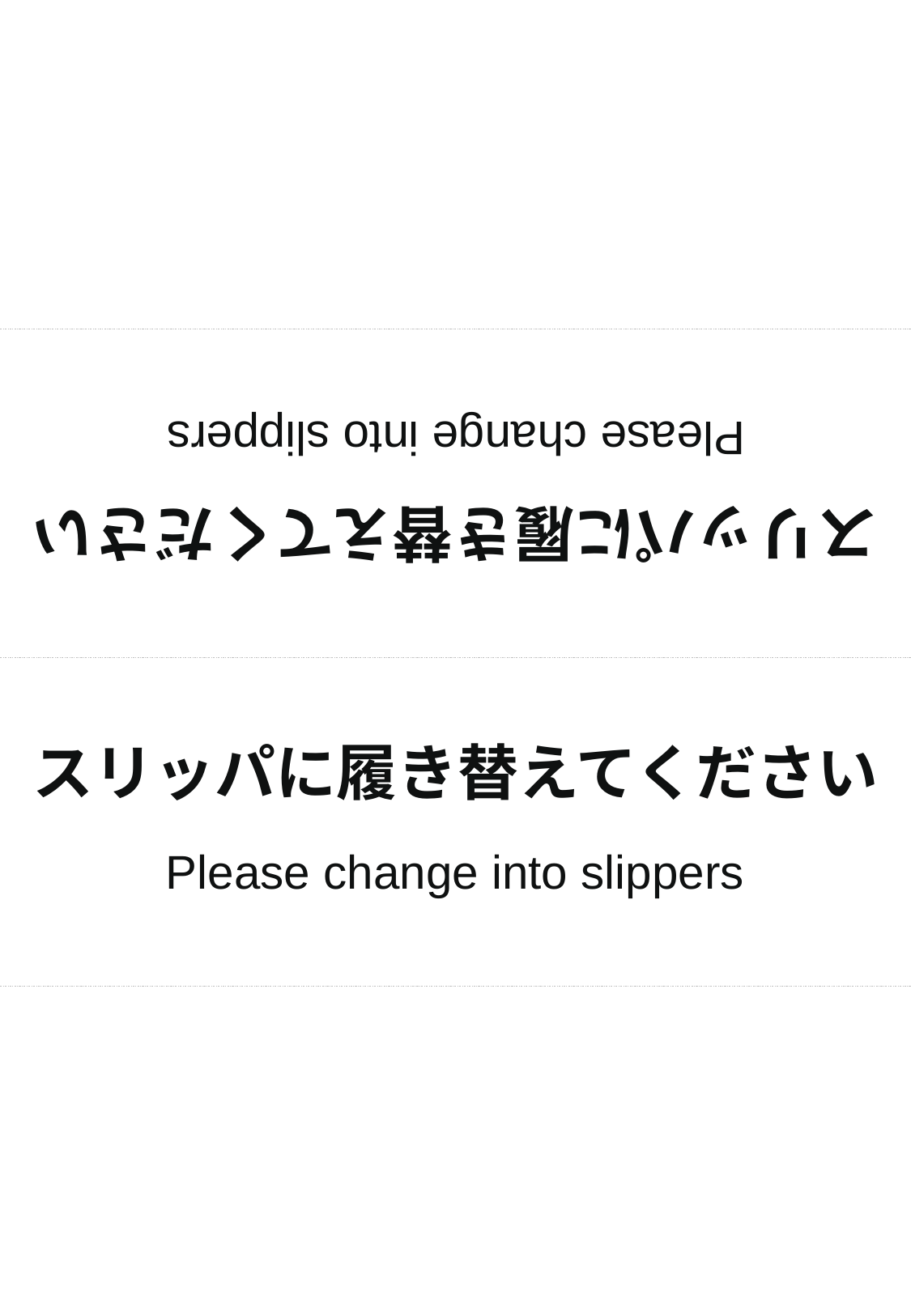

スリッパに履き替えてください
Please change into slippers
スリッパに履き替えてください
Please change into slippers